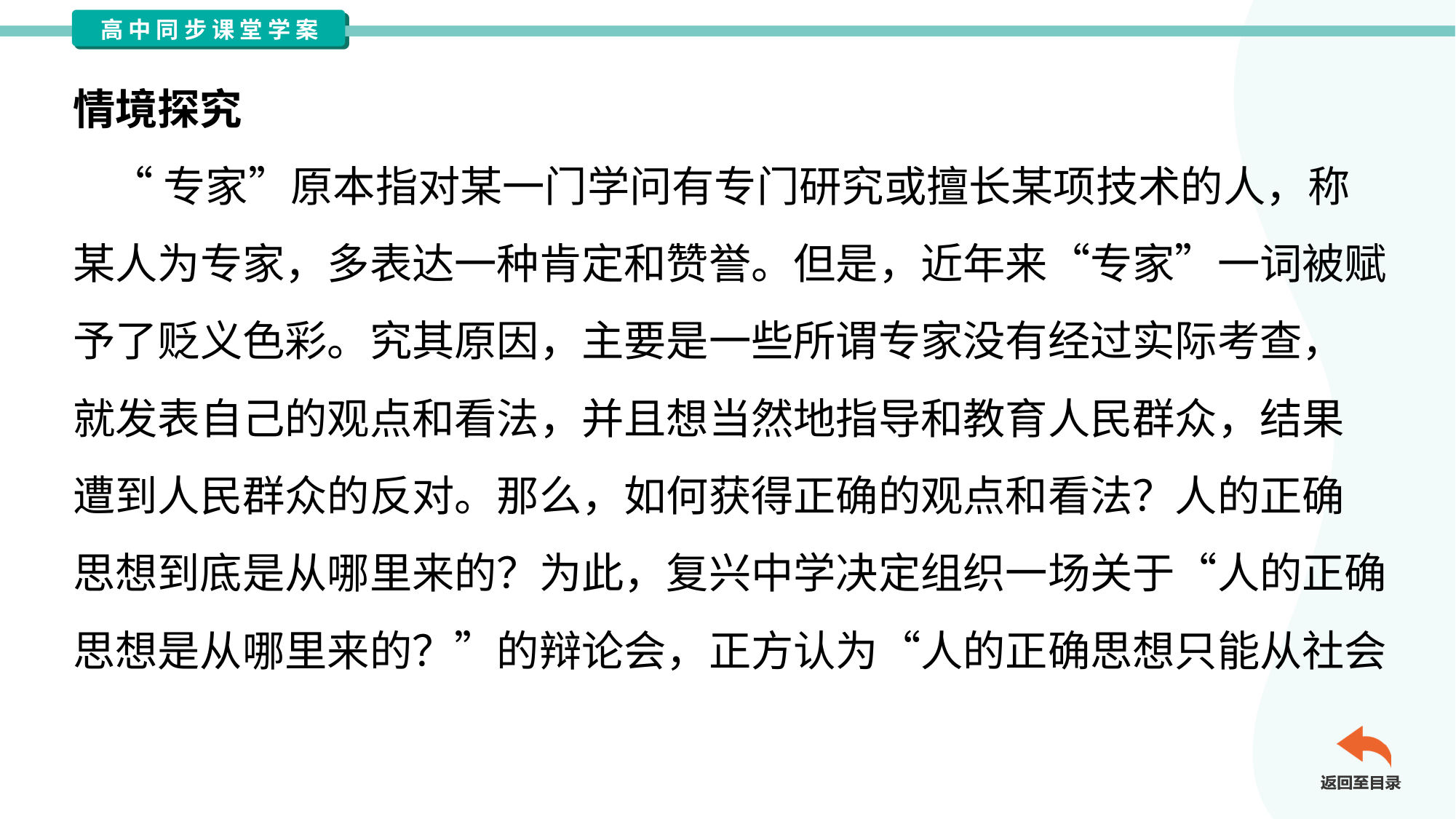

情境探究
    “专家”原本指对某一门学问有专门研究或擅长某项技术的人，称
某人为专家，多表达一种肯定和赞誉。但是，近年来“专家”一词被赋
予了贬义色彩。究其原因，主要是一些所谓专家没有经过实际考查，
就发表自己的观点和看法，并且想当然地指导和教育人民群众，结果
遭到人民群众的反对。那么，如何获得正确的观点和看法？人的正确
思想到底是从哪里来的？为此，复兴中学决定组织一场关于“人的正确
思想是从哪里来的？”的辩论会，正方认为“人的正确思想只能从社会